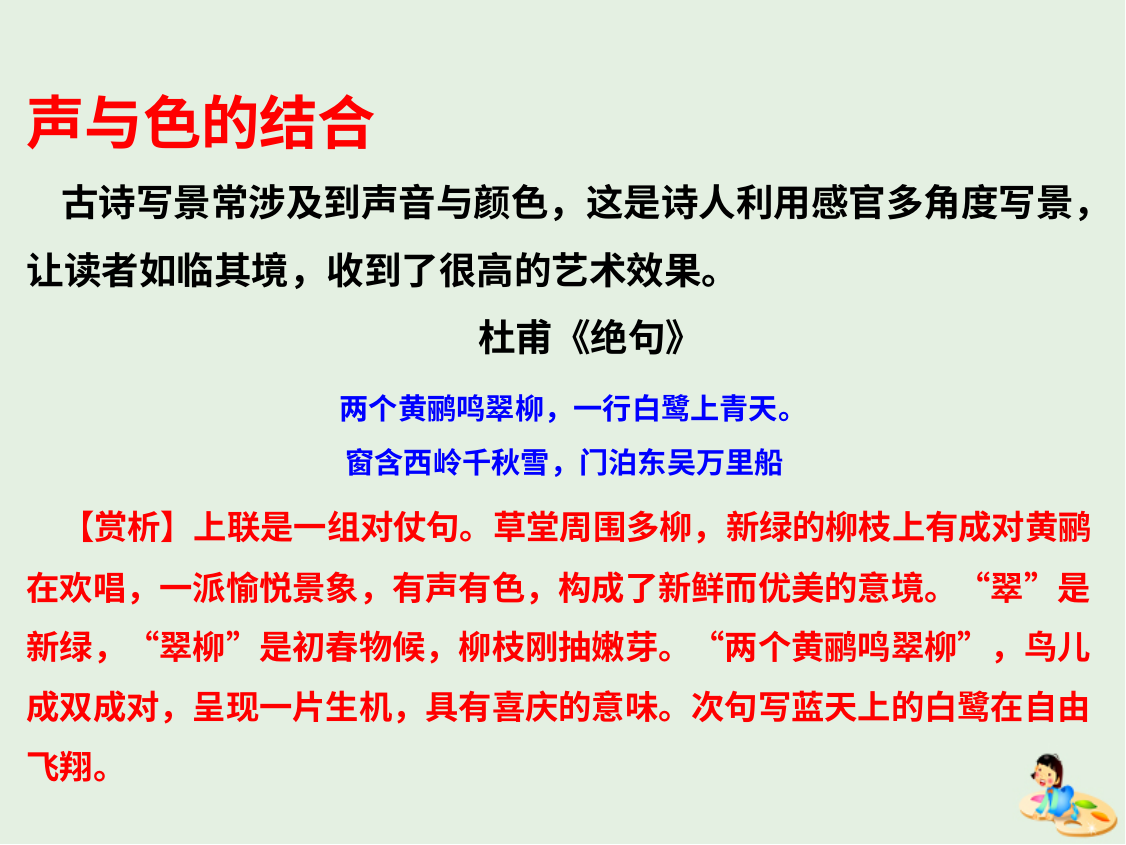

声与色的结合
   古诗写景常涉及到声音与颜色，这是诗人利用感官多角度写景，让读者如临其境，收到了很高的艺术效果。
     杜甫《绝句》
 两个黄鹂鸣翠柳，一行白鹭上青天。
窗含西岭千秋雪，门泊东吴万里船
   【赏析】上联是一组对仗句。草堂周围多柳，新绿的柳枝上有成对黄鹂在欢唱，一派愉悦景象，有声有色，构成了新鲜而优美的意境。“翠”是新绿，“翠柳”是初春物候，柳枝刚抽嫩芽。“两个黄鹂鸣翠柳”，鸟儿成双成对，呈现一片生机，具有喜庆的意味。次句写蓝天上的白鹭在自由飞翔。